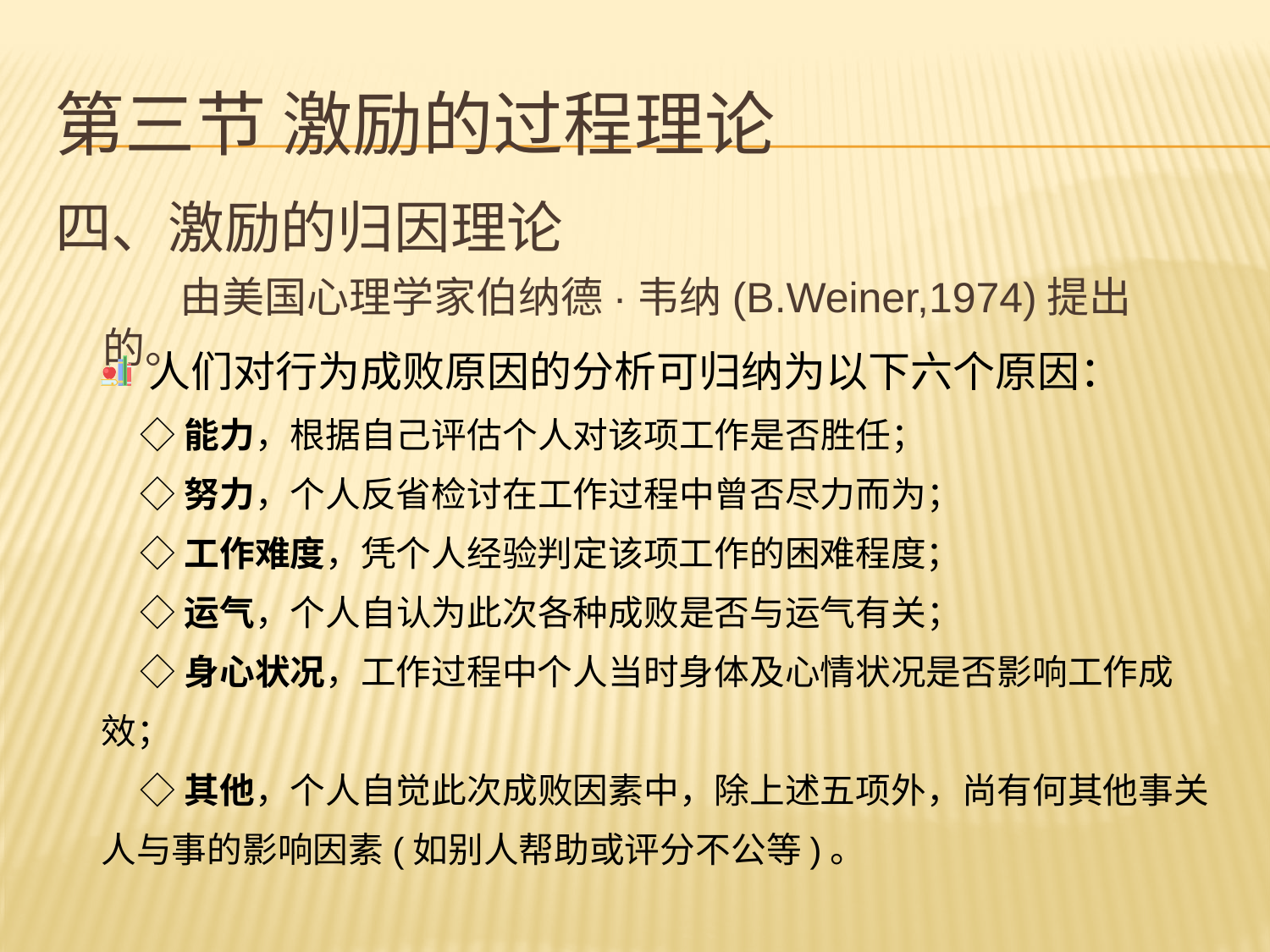

# 第三节 激励的过程理论
四、激励的归因理论
            由美国心理学家伯纳德·韦纳(B.Weiner,1974)提出的。

人们对行为成败原因的分析可归纳为以下六个原因：
     ◇能力，根据自己评估个人对该项工作是否胜任；
     ◇努力，个人反省检讨在工作过程中曾否尽力而为；
     ◇工作难度，凭个人经验判定该项工作的困难程度；
     ◇运气，个人自认为此次各种成败是否与运气有关；
     ◇身心状况，工作过程中个人当时身体及心情状况是否影响工作成效；
     ◇其他，个人自觉此次成败因素中，除上述五项外，尚有何其他事关人与事的影响因素(如别人帮助或评分不公等)。